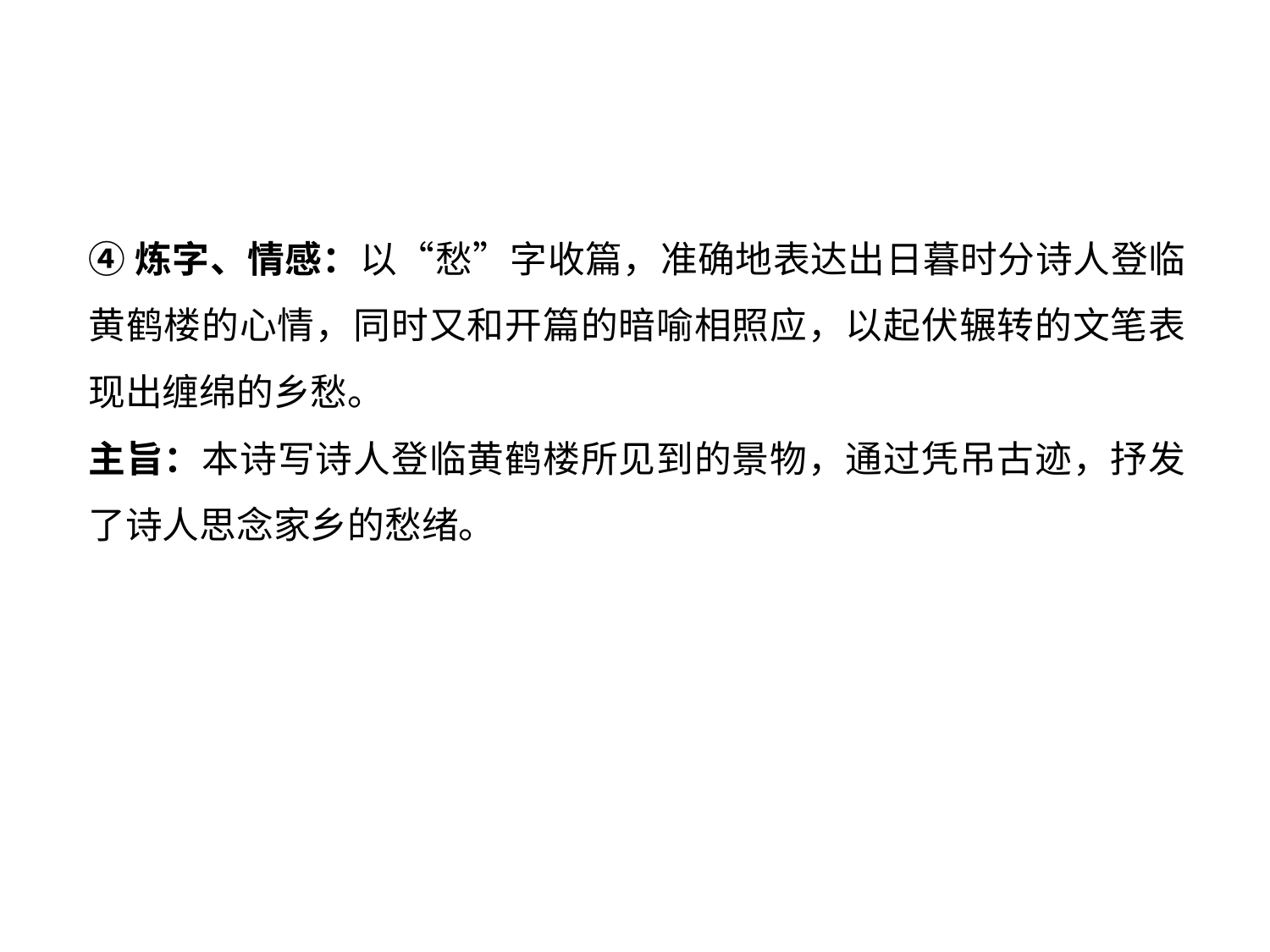

④炼字、情感：以“愁”字收篇，准确地表达出日暮时分诗人登临黄鹤楼的心情，同时又和开篇的暗喻相照应，以起伏辗转的文笔表现出缠绵的乡愁。
主旨：本诗写诗人登临黄鹤楼所见到的景物，通过凭吊古迹，抒发了诗人思念家乡的愁绪。